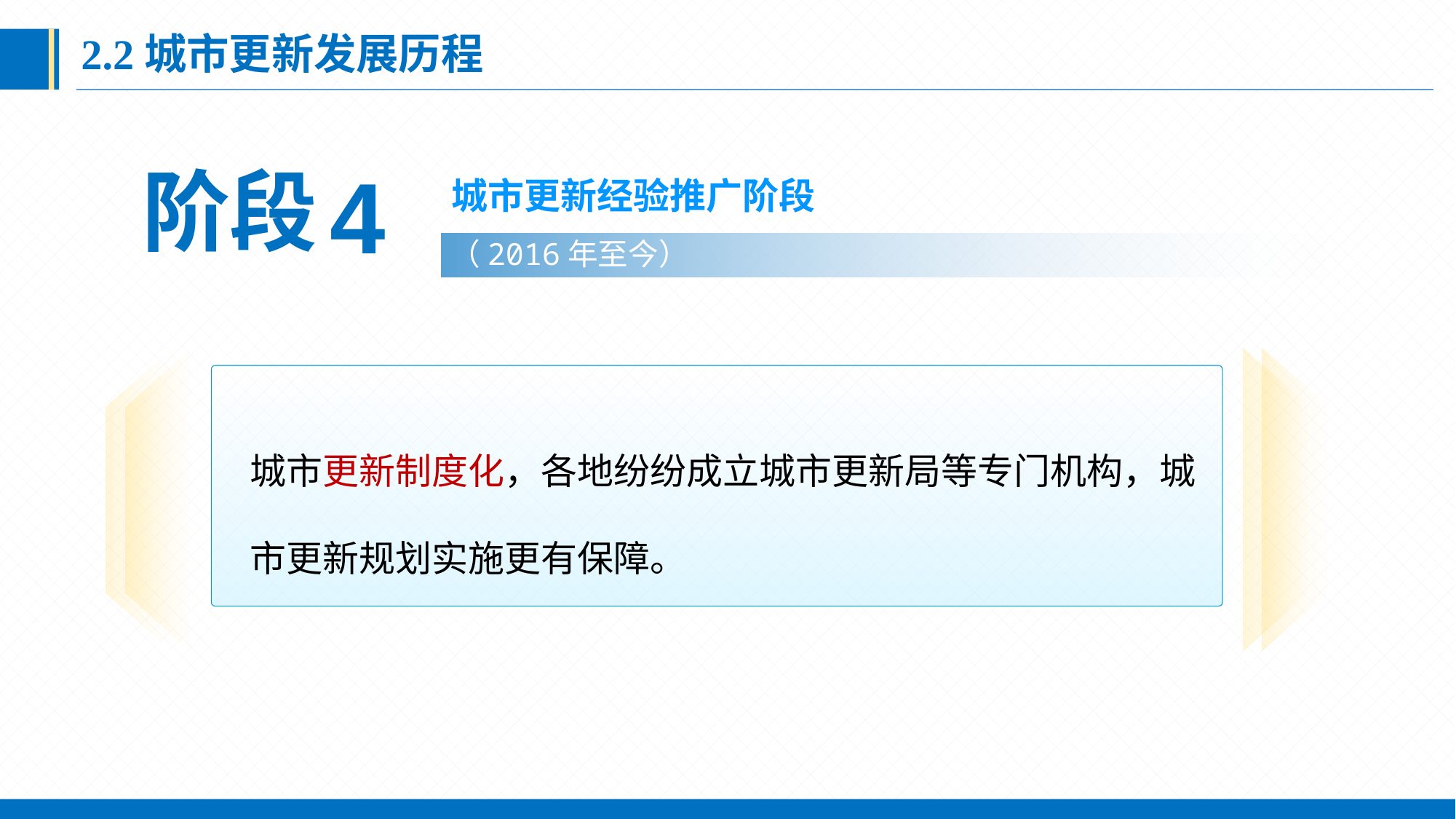

2.2城市更新发展历程

 4
阶段

城市更新经验推广阶段

（2016年至今）

城市更新制度化，各地纷纷成立城市更新局等专门机构，城市更新规划实施更有保障。